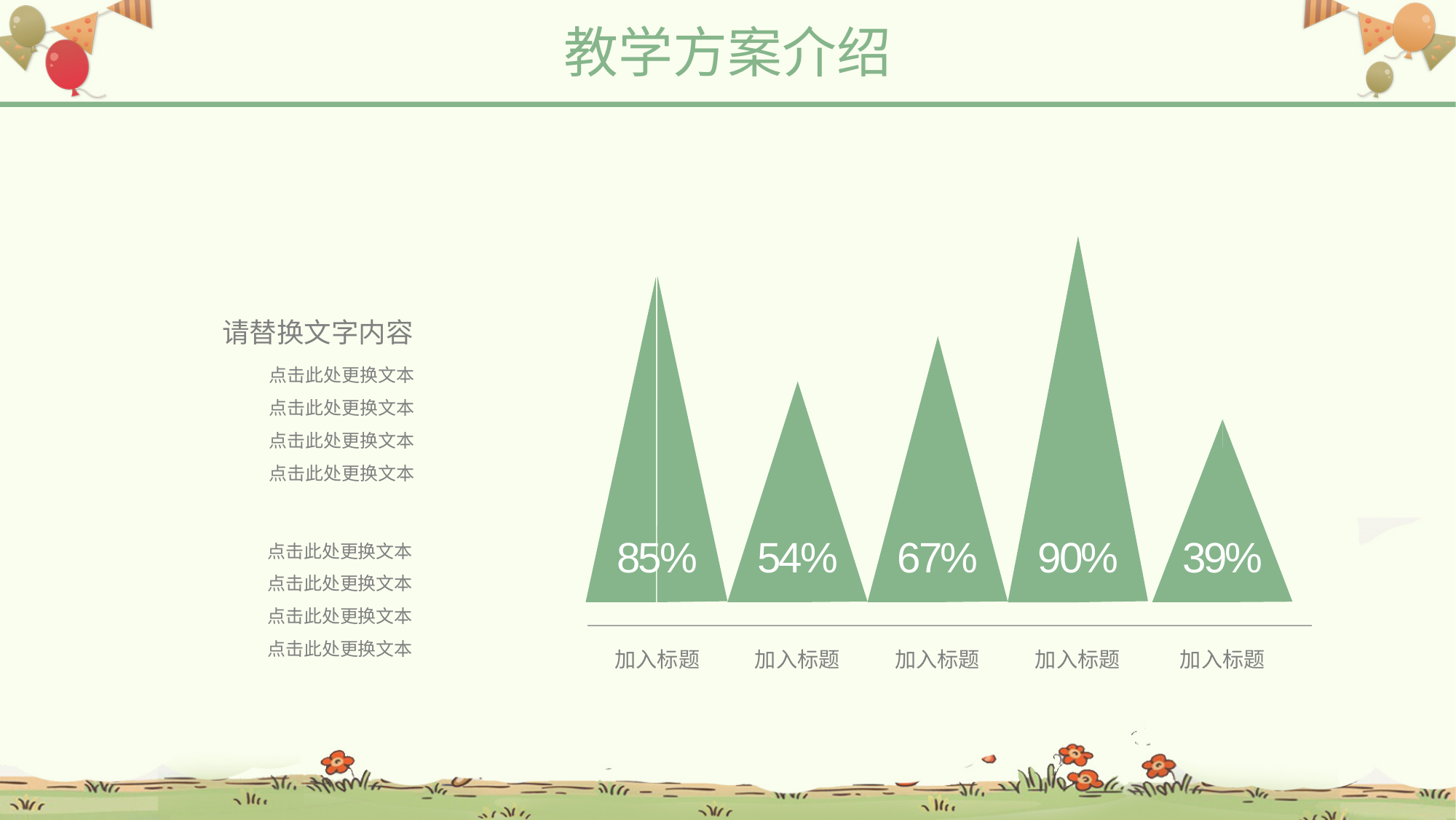

教学方案介绍

39%
90%
67%
54%
85%
加入标题
加入标题
加入标题
加入标题
加入标题
请替换文字内容
点击此处更换文本
点击此处更换文本
点击此处更换文本
点击此处更换文本

点击此处更换文本
点击此处更换文本
点击此处更换文本
点击此处更换文本